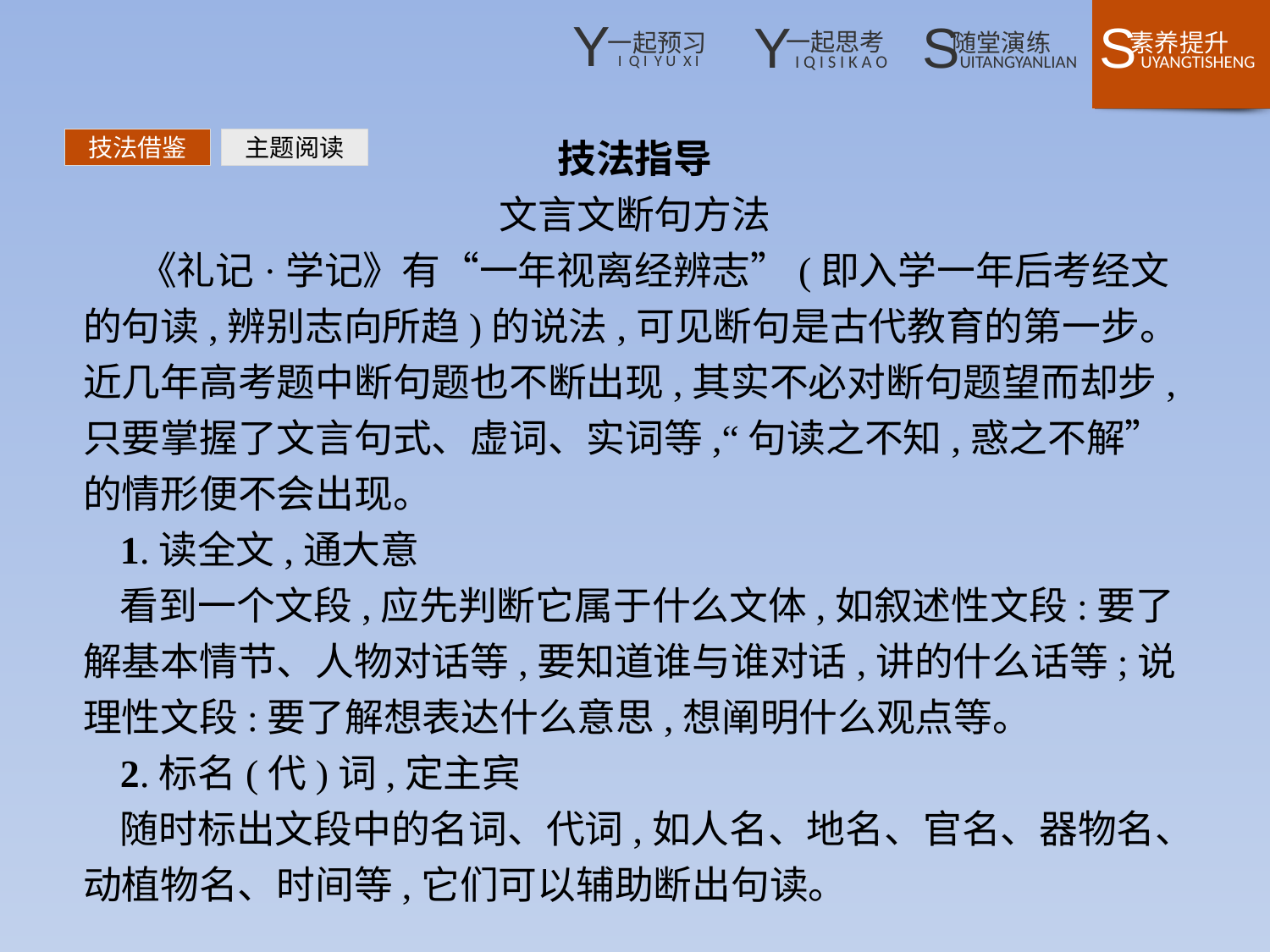

技法指导
文言文断句方法
 《礼记·学记》有“一年视离经辨志”(即入学一年后考经文的句读,辨别志向所趋)的说法,可见断句是古代教育的第一步。近几年高考题中断句题也不断出现,其实不必对断句题望而却步,只要掌握了文言句式、虚词、实词等,“句读之不知,惑之不解”的情形便不会出现。
1.读全文,通大意
看到一个文段,应先判断它属于什么文体,如叙述性文段:要了解基本情节、人物对话等,要知道谁与谁对话,讲的什么话等;说理性文段:要了解想表达什么意思,想阐明什么观点等。
2.标名(代)词,定主宾
随时标出文段中的名词、代词,如人名、地名、官名、器物名、动植物名、时间等,它们可以辅助断出句读。
技法借鉴
主题阅读